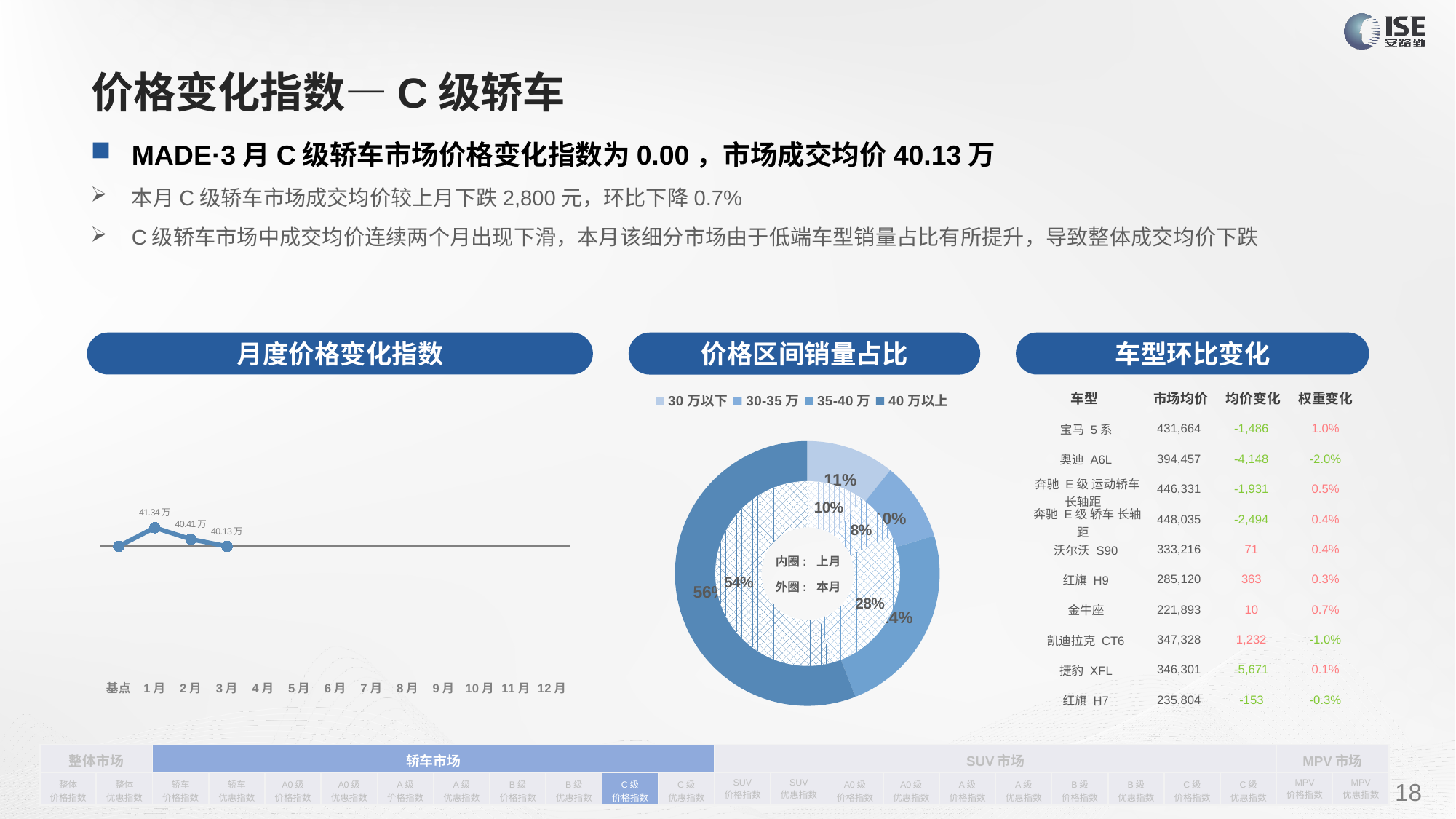

# 价格变化指数—C级轿车
MADE·3月C级轿车市场价格变化指数为0.00，市场成交均价40.13万
本月C级轿车市场成交均价较上月下跌2,800元，环比下降0.7%
C级轿车市场中成交均价连续两个月出现下滑，本月该细分市场由于低端车型销量占比有所提升，导致整体成交均价下跌
月度价格变化指数

车型环比变化

价格区间销量占比

| 车型 | 市场均价 | 均价变化 | 权重变化 |
| --- | --- | --- | --- |
| 宝马 5系 | 431,664 | -1,486 | 1.0% |
| 奥迪 A6L | 394,457 | -4,148 | -2.0% |
| 奔驰 E级 运动轿车 长轴距 | 446,331 | -1,931 | 0.5% |
| 奔驰 E级 轿车 长轴距 | 448,035 | -2,494 | 0.4% |
| 沃尔沃 S90 | 333,216 | 71 | 0.4% |
| 红旗 H9 | 285,120 | 363 | 0.3% |
| 金牛座 | 221,893 | 10 | 0.7% |
| 凯迪拉克 CT6 | 347,328 | 1,232 | -1.0% |
| 捷豹 XFL | 346,301 | -5,671 | 0.1% |
| 红旗 H7 | 235,804 | -153 | -0.3% |

### Chart

| Category | 销量 |
|---|---|
| 30万以下 | 4158.0 |
| 30-35万 | 3716.0 |
| 35-40万 | 9124.0 |
| 40万以上 | 21558.0 |

### Chart

| Category | Y2022 |
|---|---|
| 基点 | 0.0 |
| 1月 | 0.03 |
| 2月 | 0.011395754676927883 |
| 3月 | 0.0 |
| 4月 | None |
| 5月 | None |
| 6月 | None |
| 7月 | None |
| 8月 | None |
| 9月 | None |
| 10月 | None |
| 11月 | None |
| 12月 | None |

### Chart

| Category | 销量 |
|---|---|
| 30万以下 | 3060.0 |
| 30-35万 | 2599.0 |
| 35-40万 | 8486.0 |
| 40万以上 | 16654.0 |
内圈:  上月
外圈:  本月
| 整体市场 |  | 轿车市场 |  |  |  |  |  |  |  |  |  | SUV市场 |  |  |  |  |  |  |  |  |  | MPV市场 |  |
| --- | --- | --- | --- | --- | --- | --- | --- | --- | --- | --- | --- | --- | --- | --- | --- | --- | --- | --- | --- | --- | --- | --- | --- |
| 整体 价格指数 | 整体 优惠指数 | 轿车 价格指数 | 轿车 优惠指数 | A0级 价格指数 | A0级 优惠指数 | A级 价格指数 | A级 优惠指数 | B级 价格指数 | B级 优惠指数 | C级 价格指数 | C级 优惠指数 | SUV 价格指数 | SUV 优惠指数 | A0级 价格指数 | A0级 优惠指数 | A级 价格指数 | A级 优惠指数 | B级 价格指数 | B级 优惠指数 | C级 价格指数 | C级 优惠指数 | MPV 价格指数 | MPV 优惠指数 |
请在插入菜单—页眉和页脚中修改此 文本
18